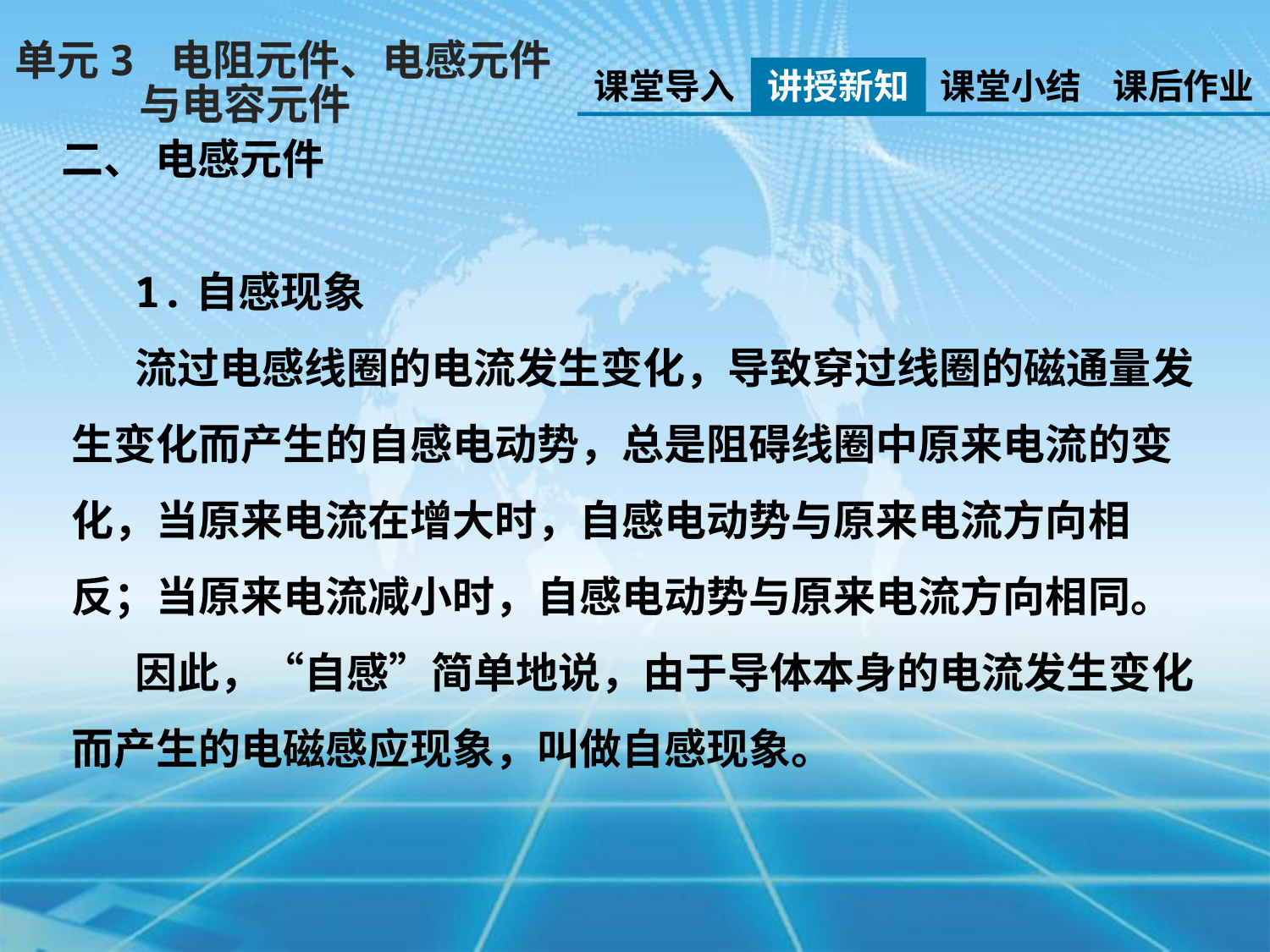

单元3 电阻元件、电感元件
            与电容元件
课堂导入
讲授新知
课堂小结
课后作业
二、 电感元件
1.自感现象
流过电感线圈的电流发生变化，导致穿过线圈的磁通量发生变化而产生的自感电动势，总是阻碍线圈中原来电流的变化，当原来电流在增大时，自感电动势与原来电流方向相反；当原来电流减小时，自感电动势与原来电流方向相同。
因此，“自感”简单地说，由于导体本身的电流发生变化而产生的电磁感应现象，叫做自感现象。